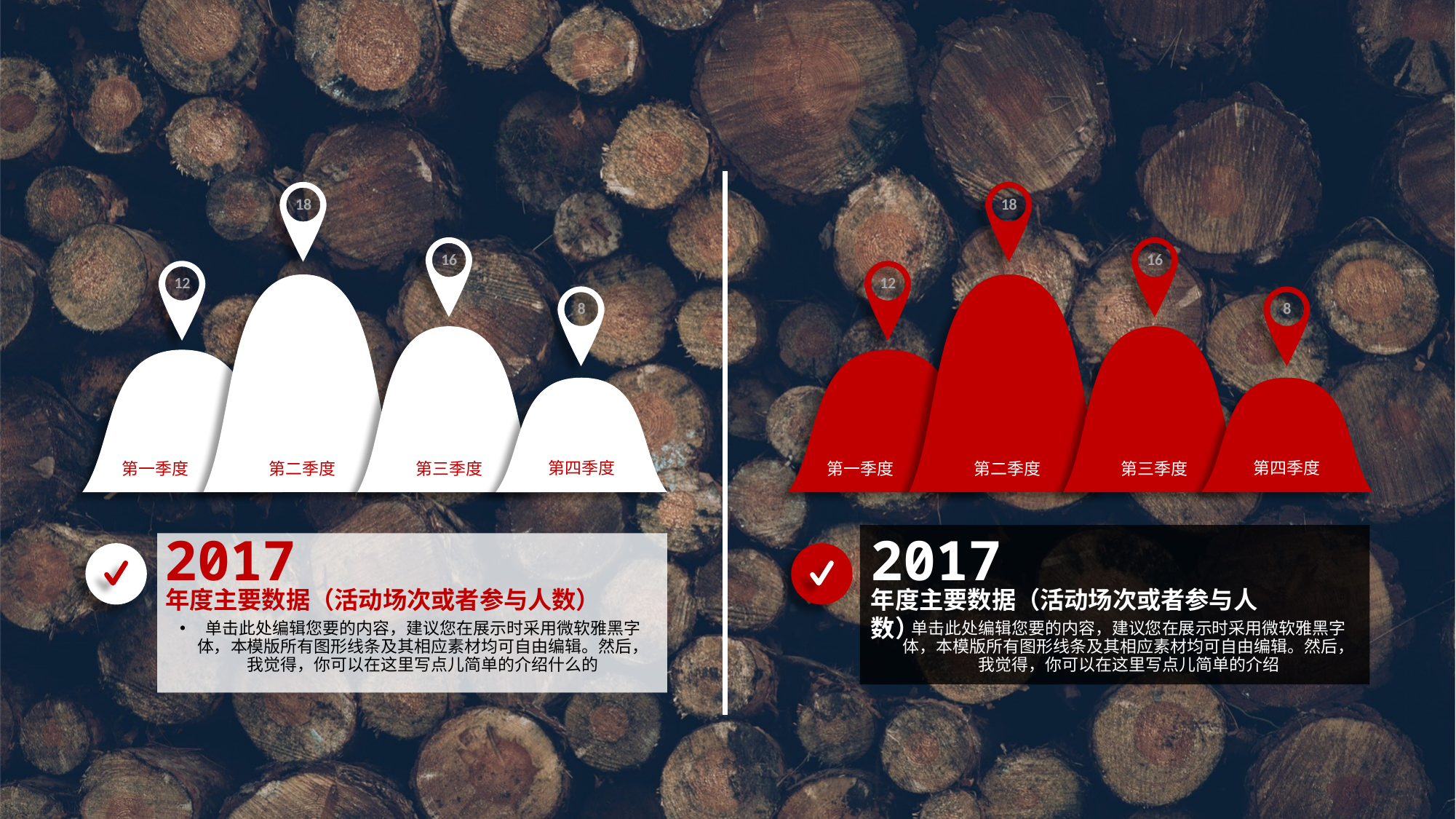

18
18

16
16

12
12

8
8

第四季度
第四季度
第一季度
第二季度
第三季度
第一季度
第二季度
第三季度
2017
2017

年度主要数据（活动场次或者参与人数）
年度主要数据（活动场次或者参与人数）
单击此处编辑您要的内容，建议您在展示时采用微软雅黑字体，本模版所有图形线条及其相应素材均可自由编辑。然后，我觉得，你可以在这里写点儿简单的介绍什么的
单击此处编辑您要的内容，建议您在展示时采用微软雅黑字体，本模版所有图形线条及其相应素材均可自由编辑。然后，我觉得，你可以在这里写点儿简单的介绍